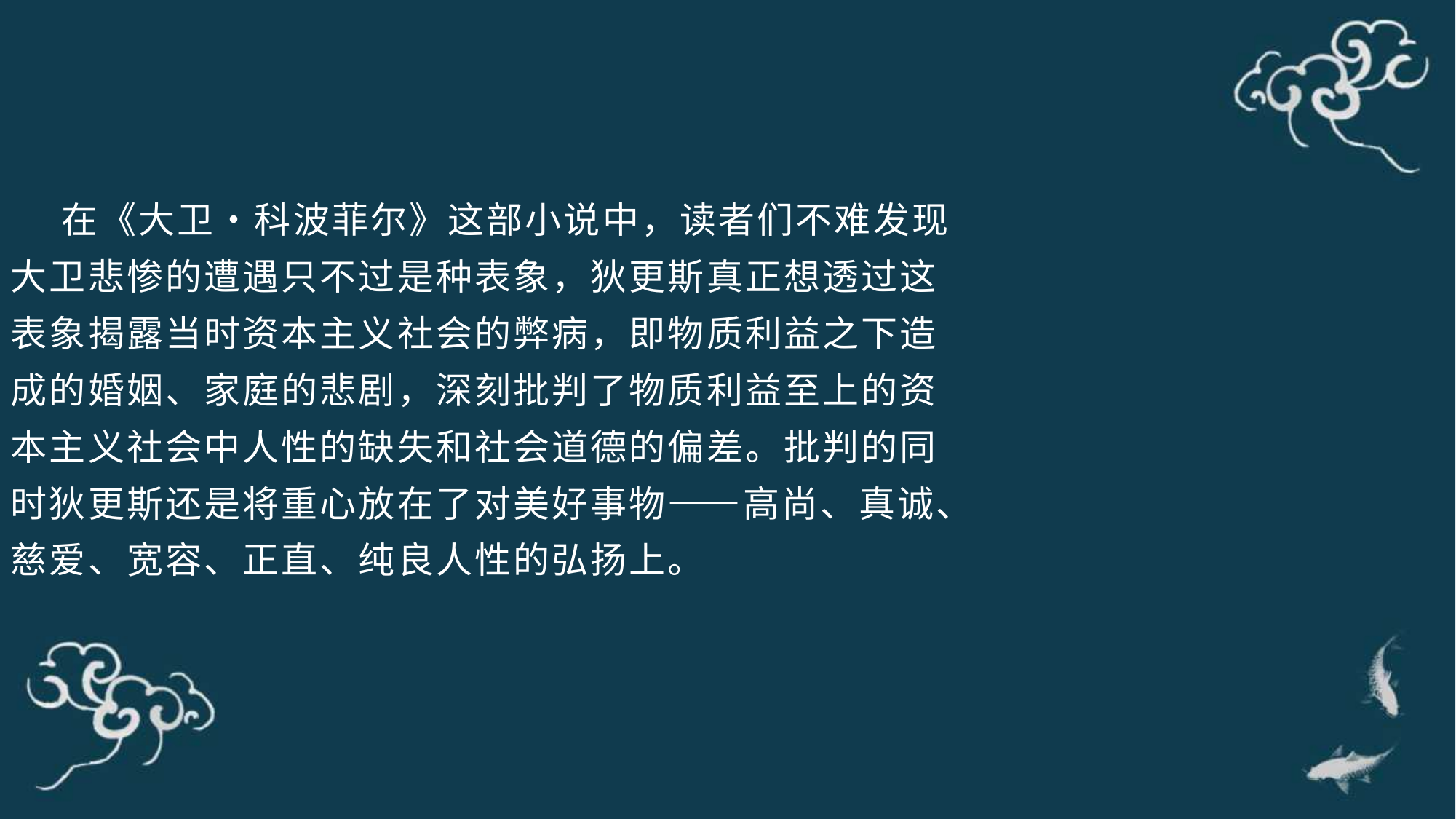

在《大卫•科波菲尔》这部小说中，读者们不难发现大卫悲惨的遭遇只不过是种表象，狄更斯真正想透过这表象揭露当时资本主义社会的弊病，即物质利益之下造成的婚姻、家庭的悲剧，深刻批判了物质利益至上的资本主义社会中人性的缺失和社会道德的偏差。批判的同时狄更斯还是将重心放在了对美好事物——高尚、真诚、慈爱、宽容、正直、纯良人性的弘扬上。